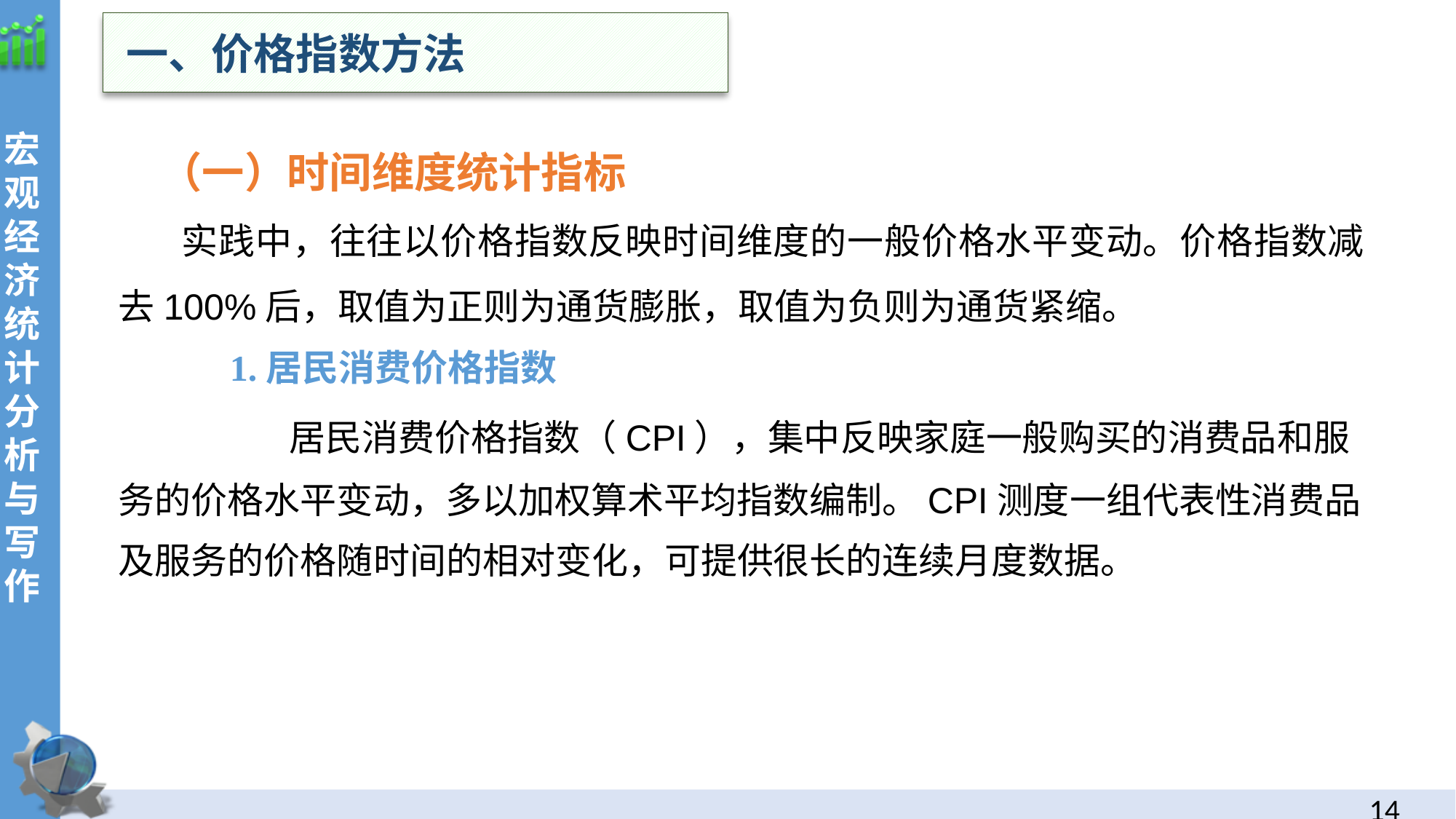

一、价格指数方法
    （一）时间维度统计指标
  实践中，往往以价格指数反映时间维度的一般价格水平变动。价格指数减去100%后，取值为正则为通货膨胀，取值为负则为通货紧缩。
    1.居民消费价格指数
          居民消费价格指数（CPI），集中反映家庭一般购买的消费品和服务的价格水平变动，多以加权算术平均指数编制。CPI测度一组代表性消费品及服务的价格随时间的相对变化，可提供很长的连续月度数据。

14